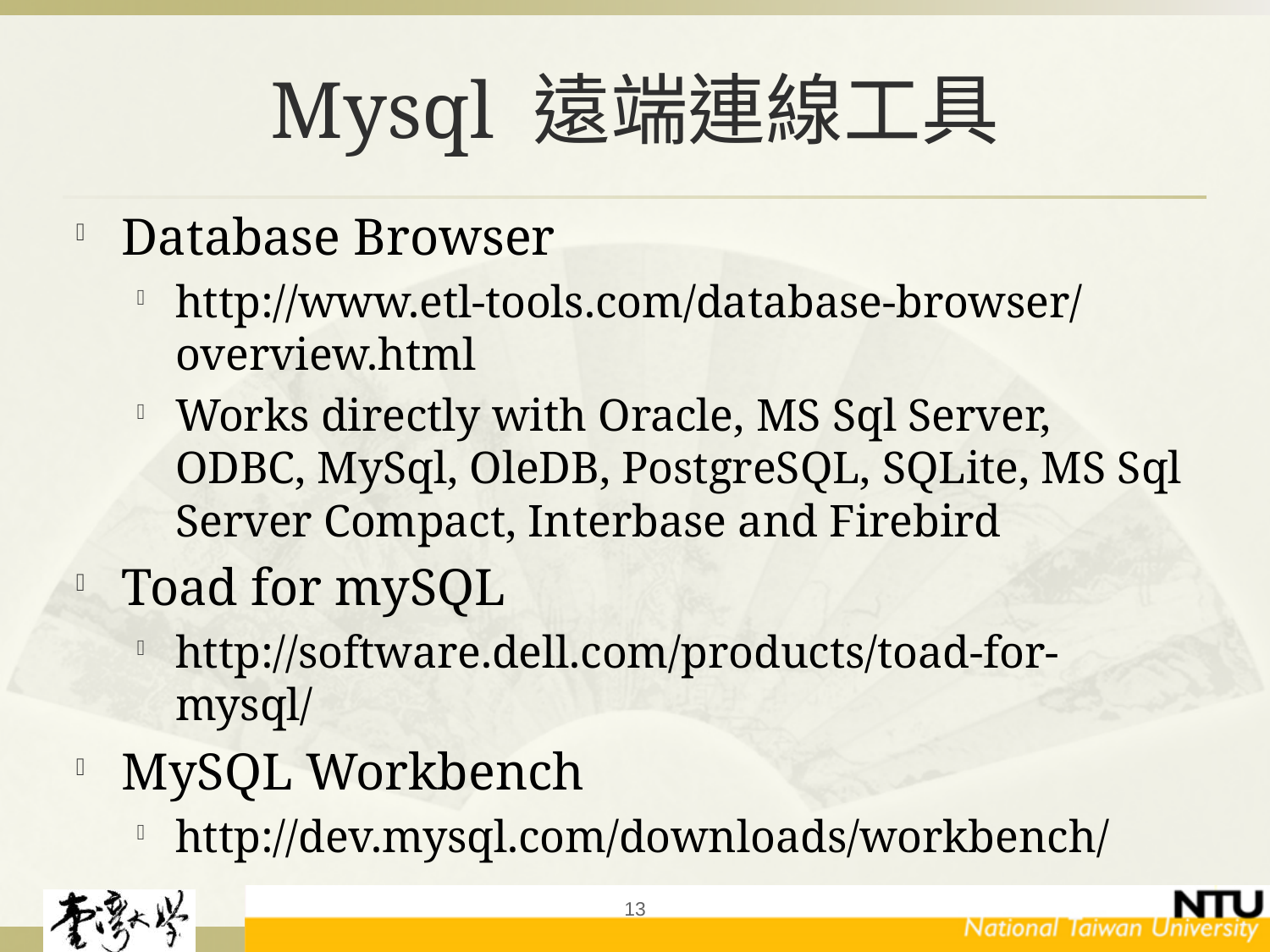

# Mysql 遠端連線工具
Database Browser
http://www.etl-tools.com/database-browser/overview.html
Works directly with Oracle, MS Sql Server, ODBC, MySql, OleDB, PostgreSQL, SQLite, MS Sql Server Compact, Interbase and Firebird
Toad for mySQL
http://software.dell.com/products/toad-for-mysql/
MySQL Workbench
http://dev.mysql.com/downloads/workbench/

13